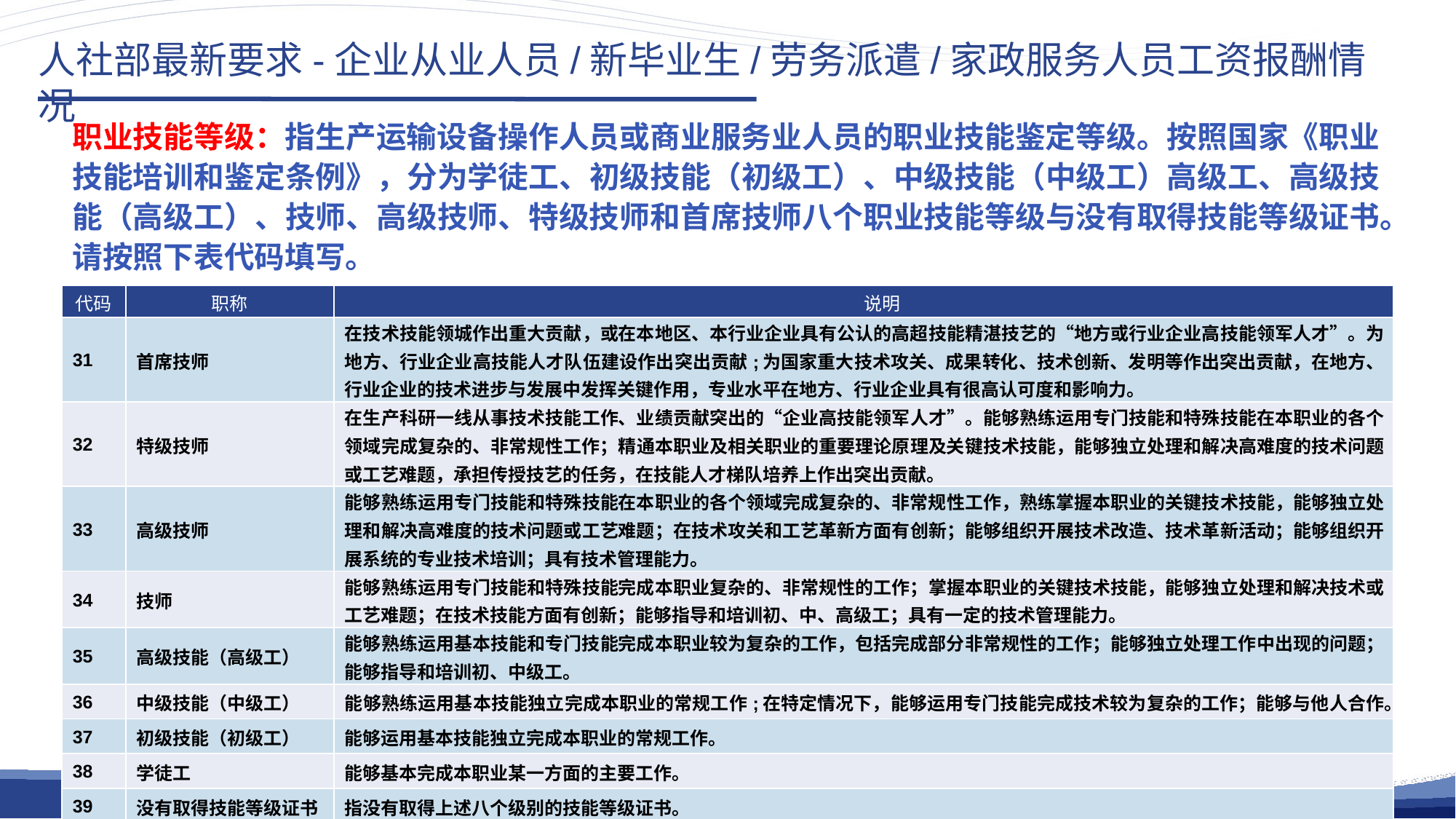

人社部最新要求-企业从业人员/新毕业生/劳务派遣/家政服务人员工资报酬情况
职业技能等级：指生产运输设备操作人员或商业服务业人员的职业技能鉴定等级。按照国家《职业技能培训和鉴定条例》，分为学徒工、初级技能（初级工）、中级技能（中级工）高级工、高级技能（高级工）、技师、高级技师、特级技师和首席技师八个职业技能等级与没有取得技能等级证书。请按照下表代码填写。
| 代码 | 职称 | 说明 |
| --- | --- | --- |
| 31 | 首席技师 | 在技术技能领城作出重大贡献，或在本地区、本行业企业具有公认的高超技能精湛技艺的“地方或行业企业高技能领军人才”。为地方、行业企业高技能人才队伍建设作出突出贡献;为国家重大技术攻关、成果转化、技术创新、发明等作出突出贡献，在地方、行业企业的技术进步与发展中发挥关键作用，专业水平在地方、行业企业具有很高认可度和影响力。 |
| 32 | 特级技师 | 在生产科研一线从事技术技能工作、业绩贡献突出的“企业高技能领军人才”。能够熟练运用专门技能和特殊技能在本职业的各个领域完成复杂的、非常规性工作；精通本职业及相关职业的重要理论原理及关键技术技能，能够独立处理和解决高难度的技术问题或工艺难题，承担传授技艺的任务，在技能人才梯队培养上作出突出贡献。 |
| 33 | 高级技师 | 能够熟练运用专门技能和特殊技能在本职业的各个领域完成复杂的、非常规性工作，熟练掌握本职业的关键技术技能，能够独立处理和解决高难度的技术问题或工艺难题；在技术攻关和工艺革新方面有创新；能够组织开展技术改造、技术革新活动；能够组织开展系统的专业技术培训；具有技术管理能力。 |
| 34 | 技师 | 能够熟练运用专门技能和特殊技能完成本职业复杂的、非常规性的工作；掌握本职业的关键技术技能，能够独立处理和解决技术或工艺难题；在技术技能方面有创新；能够指导和培训初、中、高级工；具有一定的技术管理能力。 |
| 35 | 高级技能（高级工） | 能够熟练运用基本技能和专门技能完成本职业较为复杂的工作，包括完成部分非常规性的工作；能够独立处理工作中出现的问题；能够指导和培训初、中级工。 |
| 36 | 中级技能（中级工） | 能够熟练运用基本技能独立完成本职业的常规工作;在特定情况下，能够运用专门技能完成技术较为复杂的工作；能够与他人合作。 |
| 37 | 初级技能（初级工） | 能够运用基本技能独立完成本职业的常规工作。 |
| 38 | 学徒工 | 能够基本完成本职业某一方面的主要工作。 |
| 39 | 没有取得技能等级证书 | 指没有取得上述八个级别的技能等级证书。 |